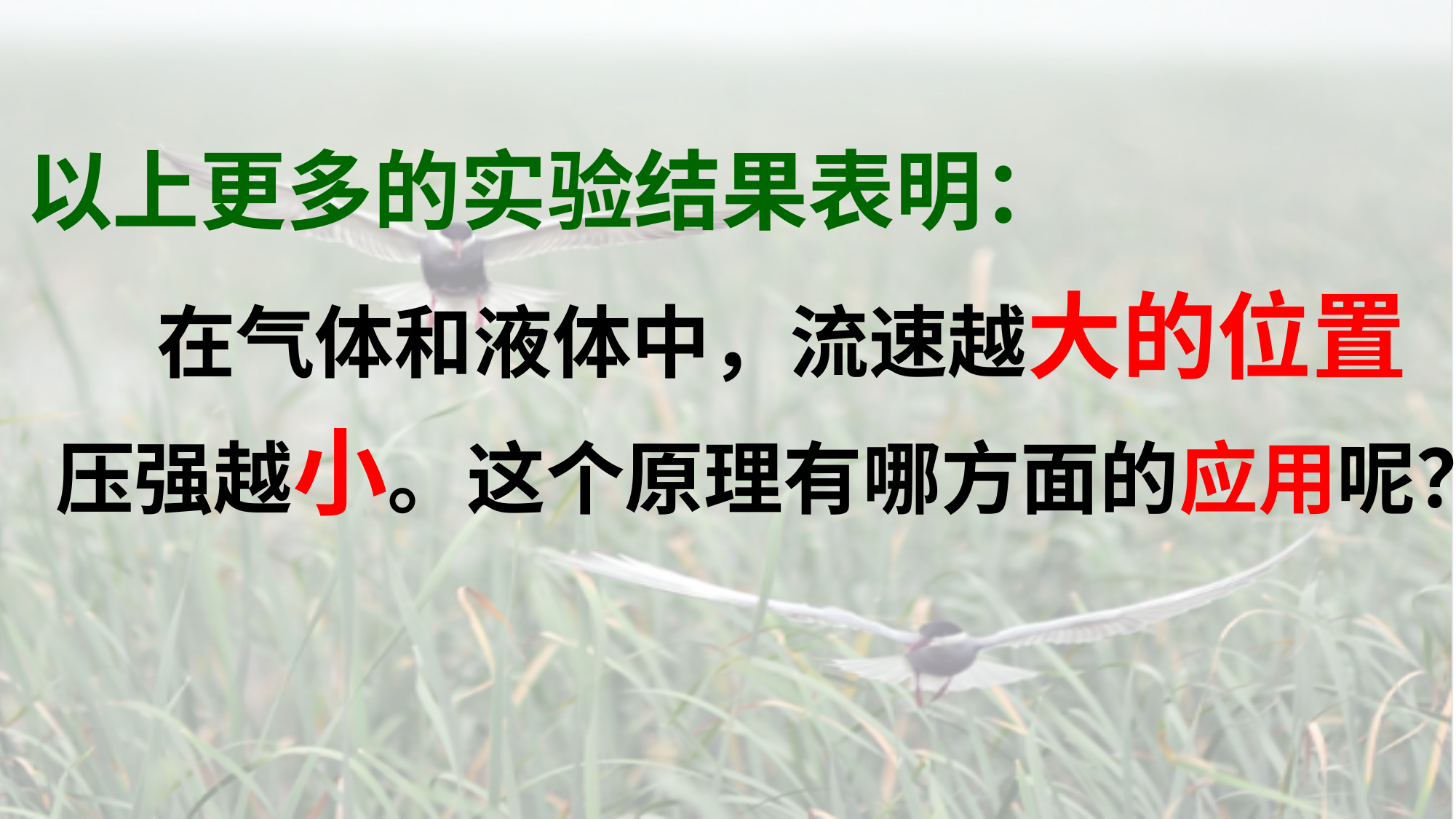

以上更多的实验结果表明：
          在气体和液体中，流速越大的位置压强越小。这个原理有哪方面的应用呢？